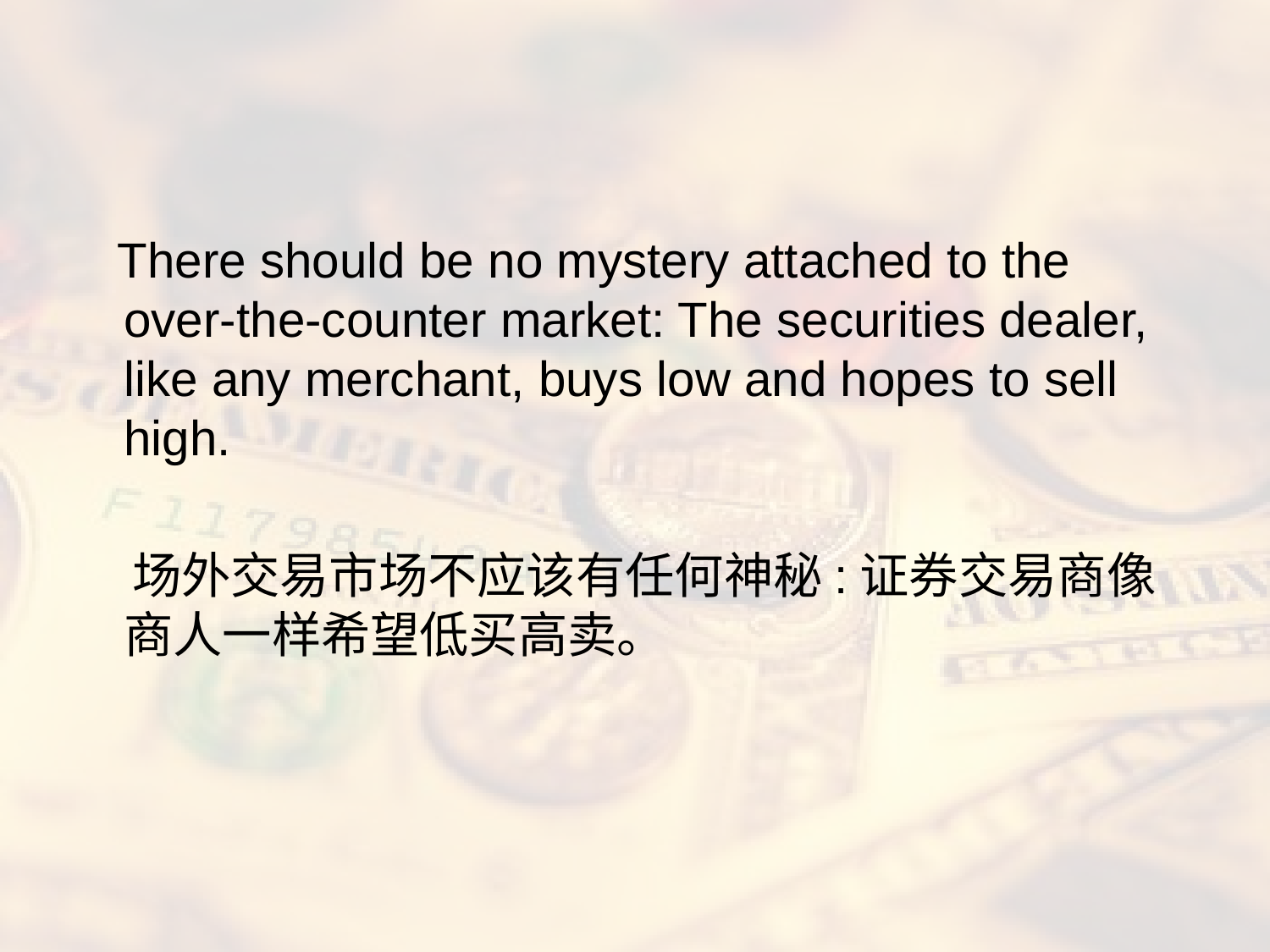

#
   There should be no mystery attached to the over-the-counter market: The securities dealer, like any merchant, buys low and hopes to sell high.

    场外交易市场不应该有任何神秘:证券交易商像商人一样希望低买高卖。